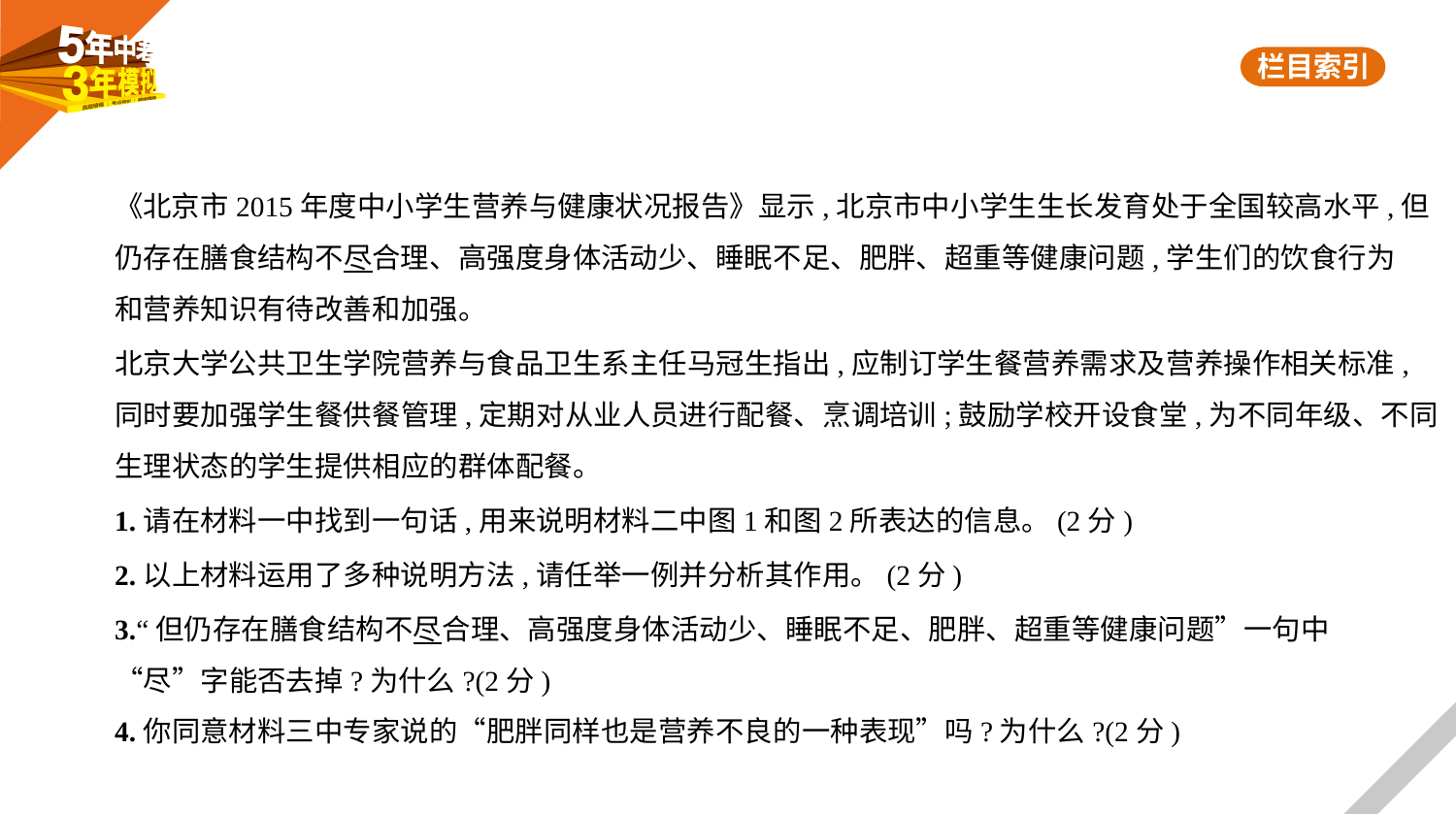

《北京市2015年度中小学生营养与健康状况报告》显示,北京市中小学生生长发育处于全国较高水平,但
仍存在膳食结构不尽合理、高强度身体活动少、睡眠不足、肥胖、超重等健康问题,学生们的饮食行为
和营养知识有待改善和加强。
北京大学公共卫生学院营养与食品卫生系主任马冠生指出,应制订学生餐营养需求及营养操作相关标准,
同时要加强学生餐供餐管理,定期对从业人员进行配餐、烹调培训;鼓励学校开设食堂,为不同年级、不同
生理状态的学生提供相应的群体配餐。
1.请在材料一中找到一句话,用来说明材料二中图1和图2所表达的信息。(2分)
2.以上材料运用了多种说明方法,请任举一例并分析其作用。(2分)
3.“但仍存在膳食结构不尽合理、高强度身体活动少、睡眠不足、肥胖、超重等健康问题”一句中
“尽”字能否去掉?为什么?(2分)
4.你同意材料三中专家说的“肥胖同样也是营养不良的一种表现”吗?为什么?(2分)